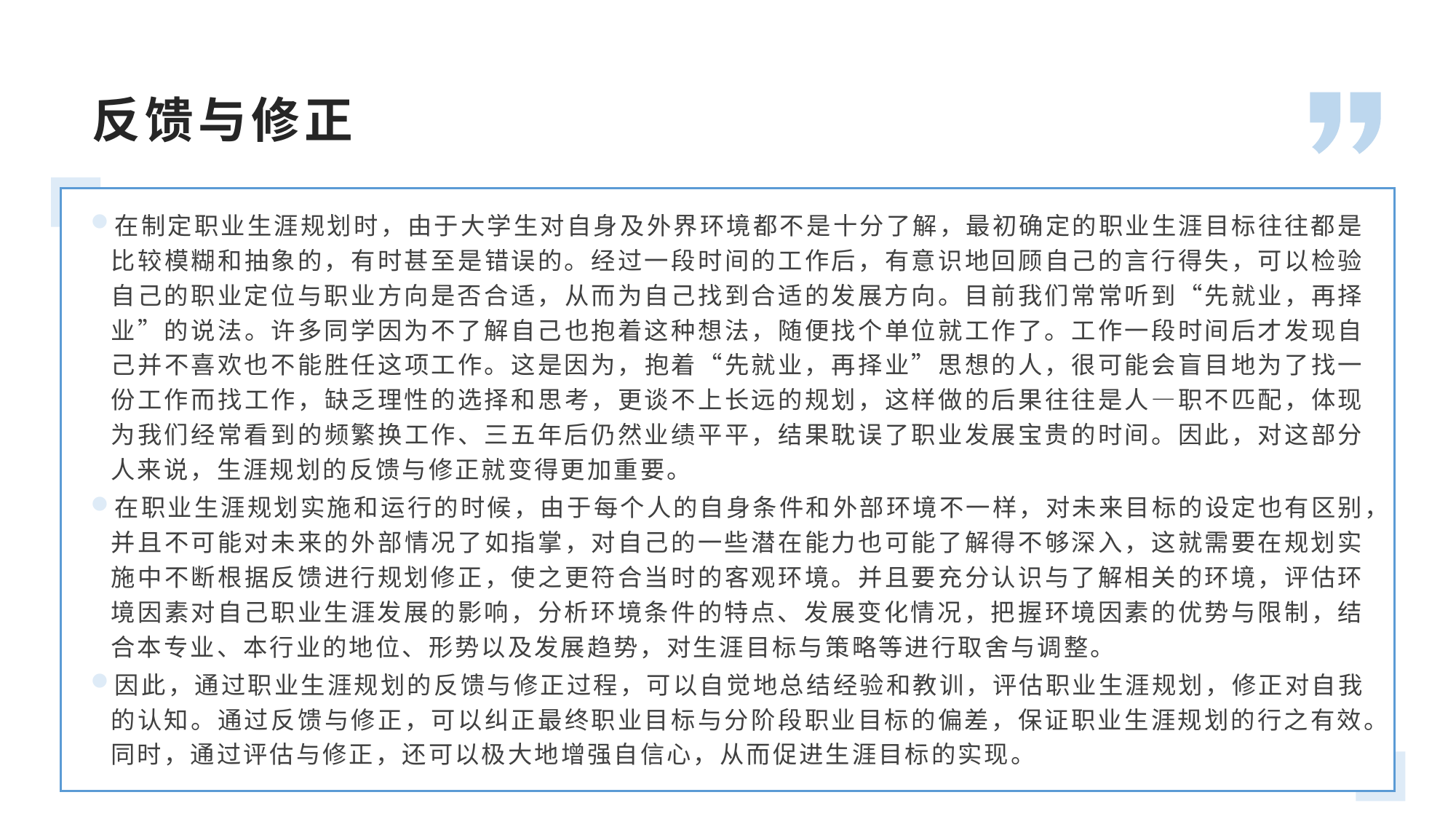

反馈与修正

在制定职业生涯规划时，由于大学生对自身及外界环境都不是十分了解，最初确定的职业生涯目标往往都是比较模糊和抽象的，有时甚至是错误的。经过一段时间的工作后，有意识地回顾自己的言行得失，可以检验自己的职业定位与职业方向是否合适，从而为自己找到合适的发展方向。目前我们常常听到“先就业，再择业”的说法。许多同学因为不了解自己也抱着这种想法，随便找个单位就工作了。工作一段时间后才发现自己并不喜欢也不能胜任这项工作。这是因为，抱着“先就业，再择业”思想的人，很可能会盲目地为了找一份工作而找工作，缺乏理性的选择和思考，更谈不上长远的规划，这样做的后果往往是人—职不匹配，体现为我们经常看到的频繁换工作、三五年后仍然业绩平平，结果耽误了职业发展宝贵的时间。因此，对这部分人来说，生涯规划的反馈与修正就变得更加重要。
在职业生涯规划实施和运行的时候，由于每个人的自身条件和外部环境不一样，对未来目标的设定也有区别，并且不可能对未来的外部情况了如指掌，对自己的一些潜在能力也可能了解得不够深入，这就需要在规划实施中不断根据反馈进行规划修正，使之更符合当时的客观环境。并且要充分认识与了解相关的环境，评估环境因素对自己职业生涯发展的影响，分析环境条件的特点、发展变化情况，把握环境因素的优势与限制，结合本专业、本行业的地位、形势以及发展趋势，对生涯目标与策略等进行取舍与调整。
因此，通过职业生涯规划的反馈与修正过程，可以自觉地总结经验和教训，评估职业生涯规划，修正对自我的认知。通过反馈与修正，可以纠正最终职业目标与分阶段职业目标的偏差，保证职业生涯规划的行之有效。同时，通过评估与修正，还可以极大地增强自信心，从而促进生涯目标的实现。